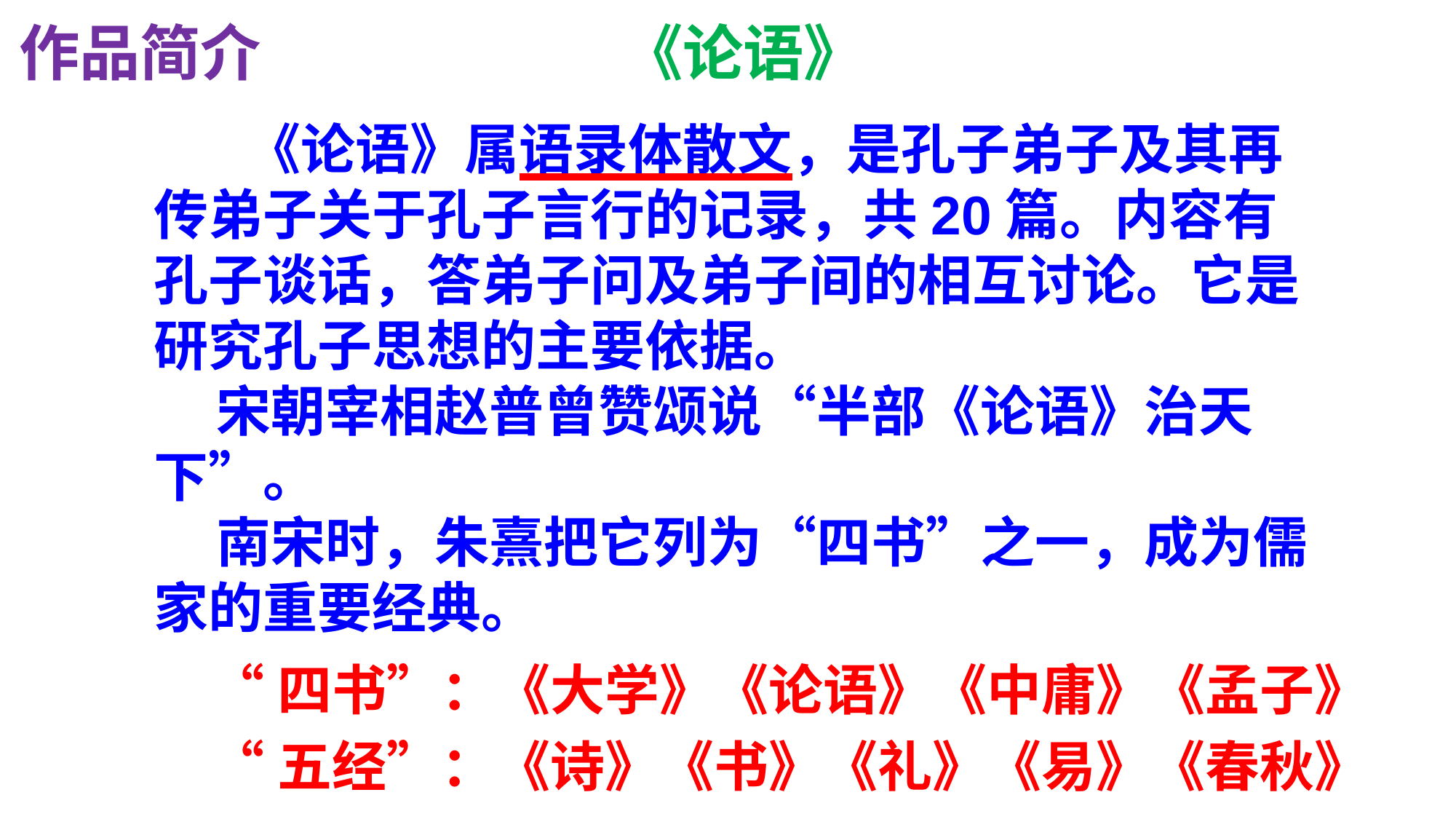

作品简介
《论语》
 　 《论语》属语录体散文，是孔子弟子及其再传弟子关于孔子言行的记录，共20篇。内容有孔子谈话，答弟子问及弟子间的相互讨论。它是研究孔子思想的主要依据。
    宋朝宰相赵普曾赞颂说“半部《论语》治天下”。
    南宋时，朱熹把它列为“四书”之一，成为儒家的重要经典。
“四书”：《大学》《论语》《中庸》《孟子》
“五经”：《诗》《书》《礼》《易》《春秋》